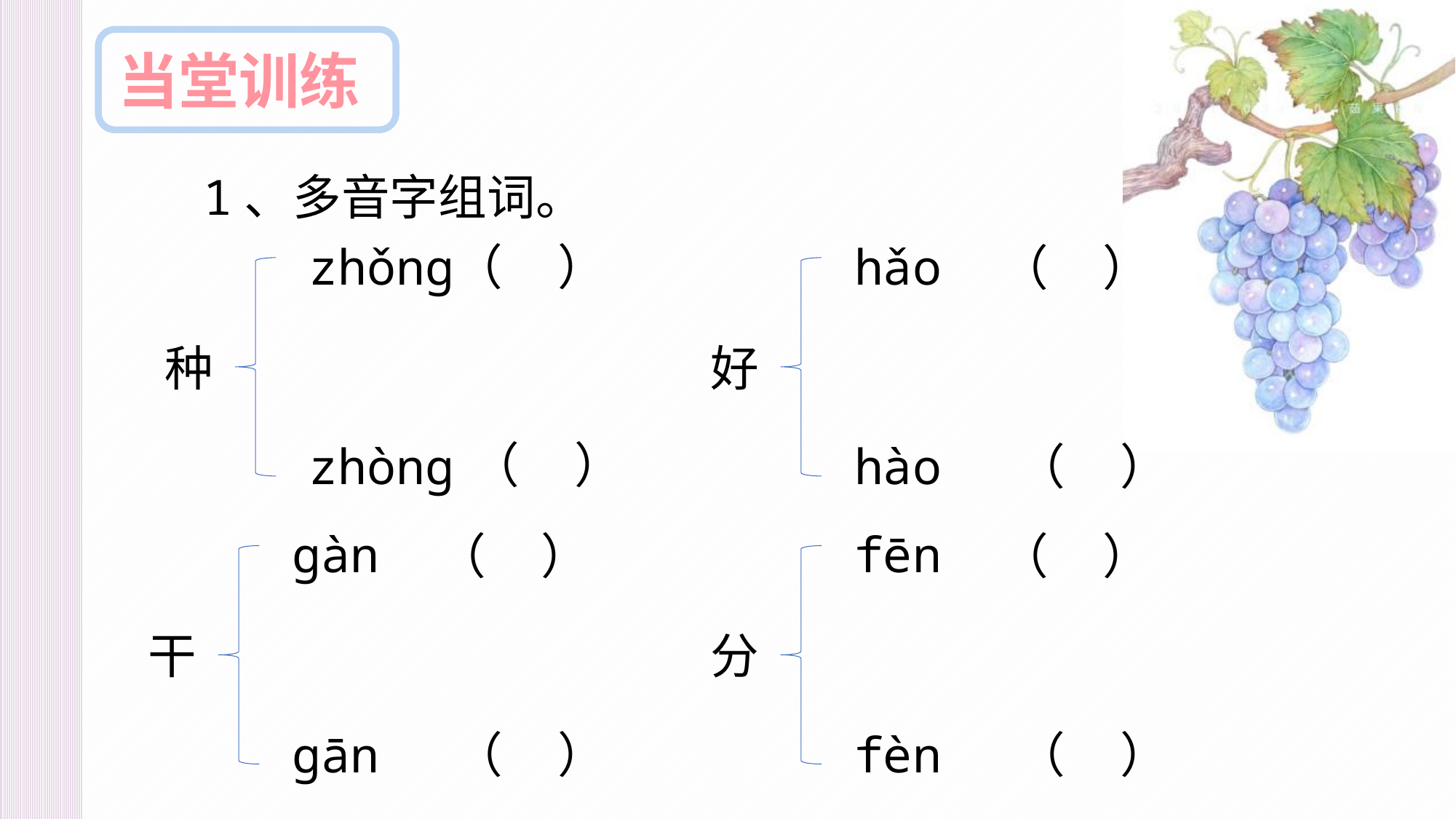

当堂训练
1、多音字组词。
（     ）
hǎo
zhǒng
（     ）

好
种
（     ）
hào
zhòng
（     ）
fēn
gàn
（     ）
（     ）

分
干
fèn
gān
（     ）
（     ）